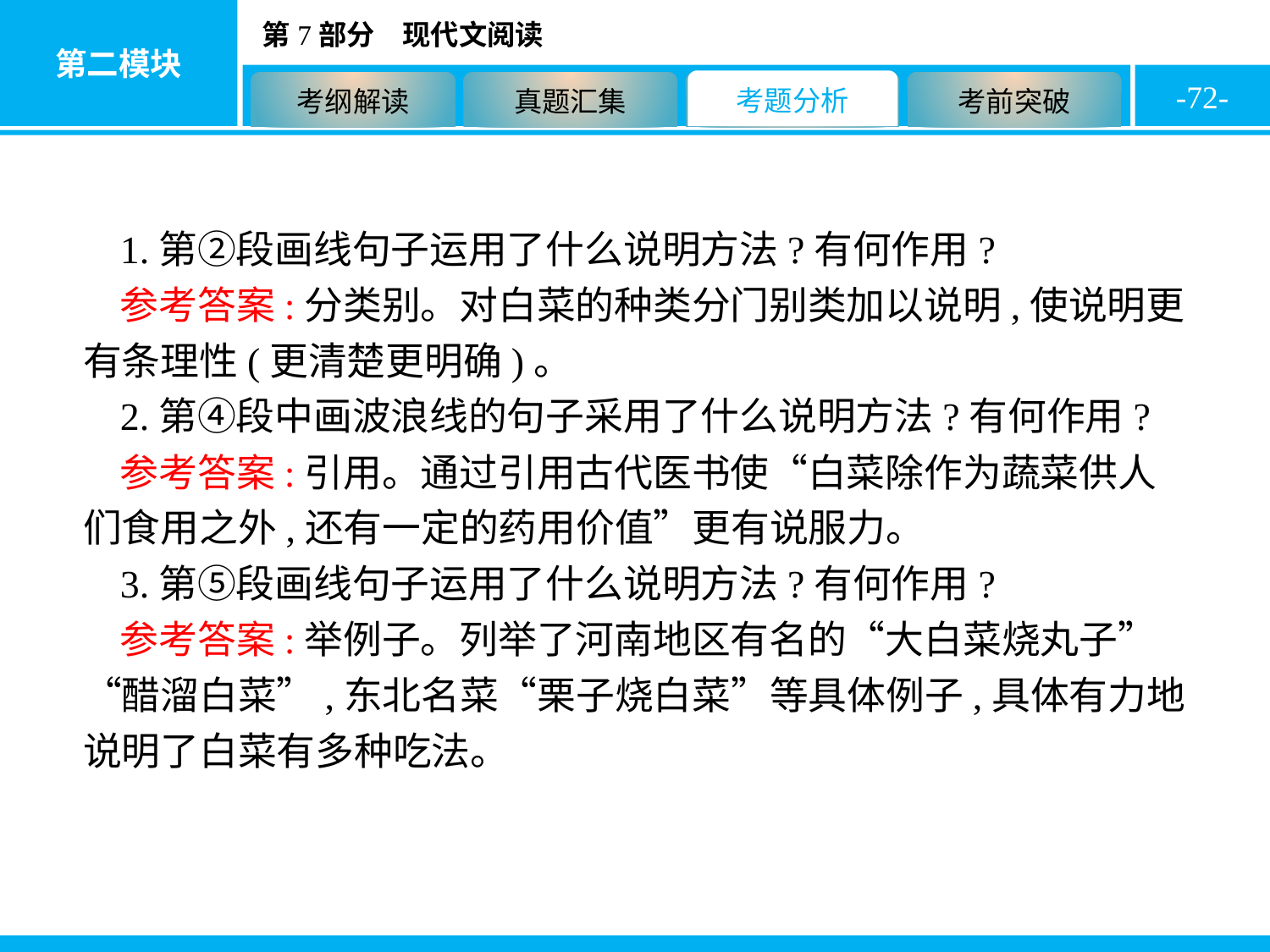

-72-
1.第②段画线句子运用了什么说明方法?有何作用?
参考答案:分类别。对白菜的种类分门别类加以说明,使说明更有条理性(更清楚更明确)。
2.第④段中画波浪线的句子采用了什么说明方法?有何作用?
参考答案:引用。通过引用古代医书使“白菜除作为蔬菜供人们食用之外,还有一定的药用价值”更有说服力。
3.第⑤段画线句子运用了什么说明方法?有何作用?
参考答案:举例子。列举了河南地区有名的“大白菜烧丸子”“醋溜白菜”,东北名菜“栗子烧白菜”等具体例子,具体有力地说明了白菜有多种吃法。